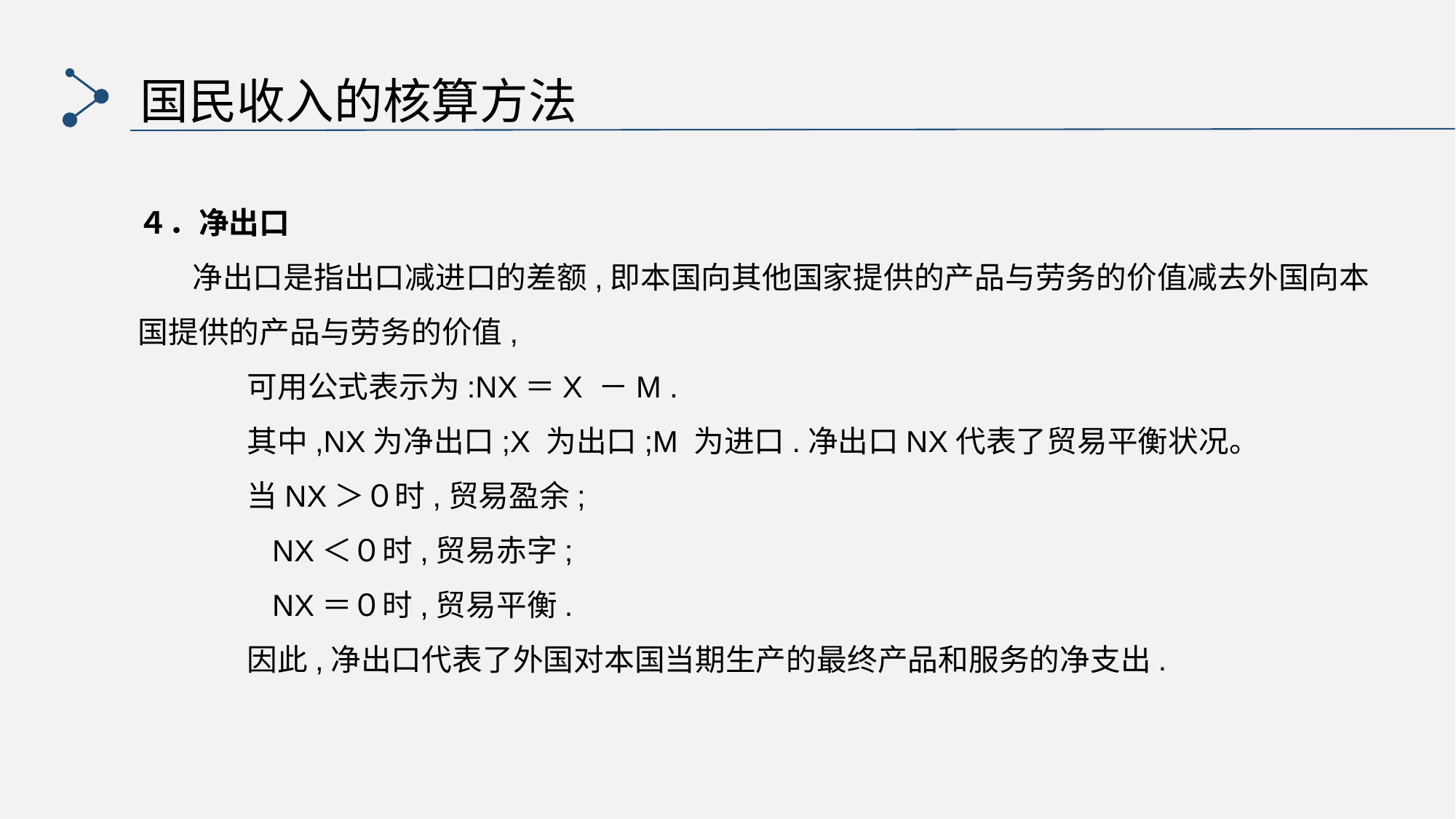

国民收入的核算方法
４．净出口
       净出口是指出口减进口的差额,即本国向其他国家提供的产品与劳务的价值减去外国向本国提供的产品与劳务的价值,
	可用公式表示为:NX＝X －M .
	其中,NX为净出口;X 为出口;M 为进口.净出口NX代表了贸易平衡状况。
	当NX＞０时,贸易盈余;
	   NX＜０时,贸易赤字;
	   NX＝０时,贸易平衡.
	因此,净出口代表了外国对本国当期生产的最终产品和服务的净支出.